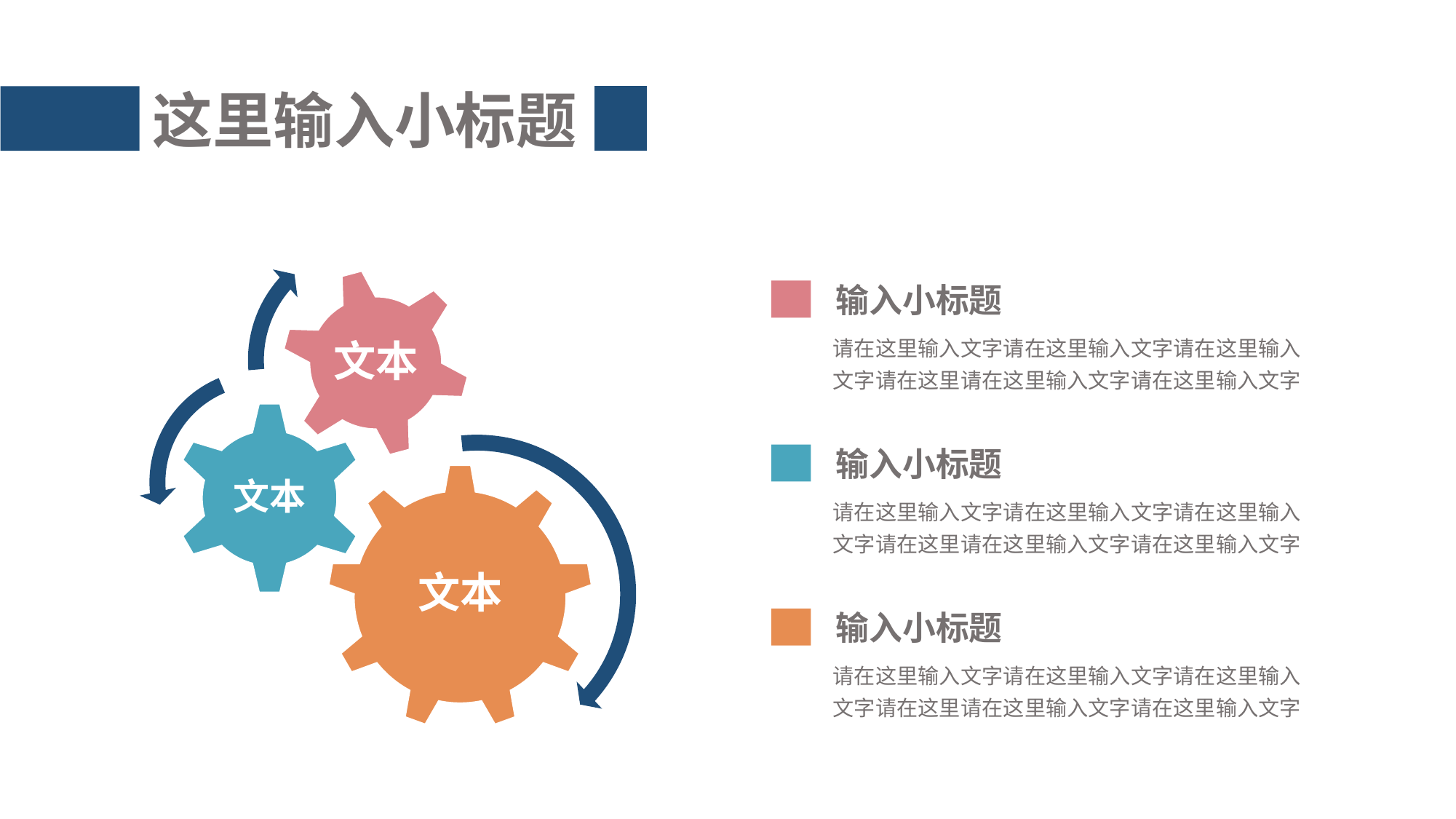

这里输入小标题

文本
输入小标题

请在这里输入文字请在这里输入文字请在这里输入文字请在这里请在这里输入文字请在这里输入文字

文本

输入小标题

文本
请在这里输入文字请在这里输入文字请在这里输入文字请在这里请在这里输入文字请在这里输入文字
输入小标题

请在这里输入文字请在这里输入文字请在这里输入文字请在这里请在这里输入文字请在这里输入文字